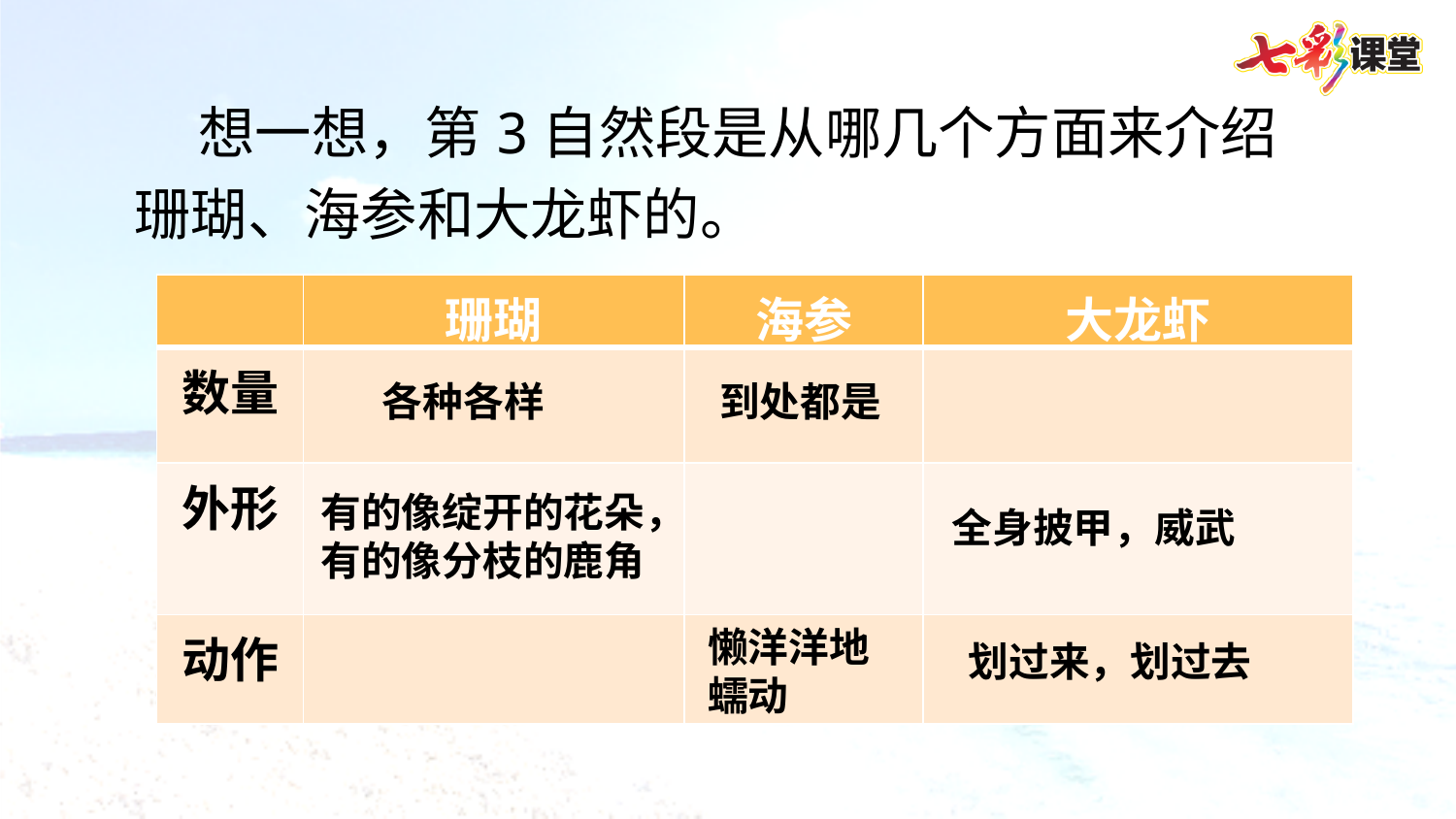

想一想，第3自然段是从哪几个方面来介绍珊瑚、海参和大龙虾的。
|  | 珊瑚 | 海参 | 大龙虾 |
| --- | --- | --- | --- |
| 数量 |  |  |  |
| 外形 |  |  |  |
| 动作 |  |  |  |
各种各样
到处都是
有的像绽开的花朵，有的像分枝的鹿角
全身披甲，威武
懒洋洋地蠕动
划过来，划过去